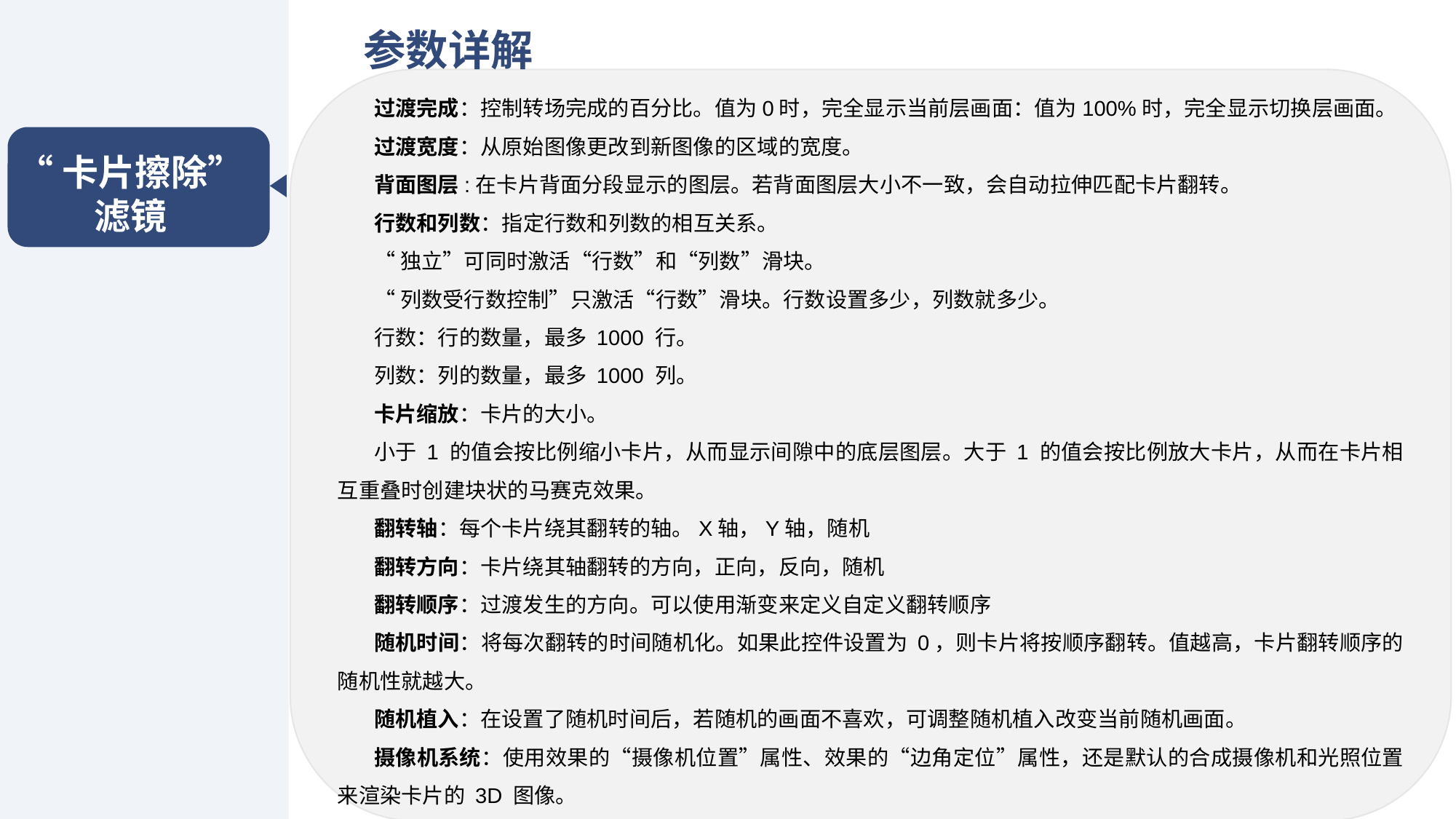

参数详解
过渡完成：控制转场完成的百分比。值为0时，完全显示当前层画面：值为100%时，完全显示切换层画面。
过渡宽度：从原始图像更改到新图像的区域的宽度。
背面图层:在卡片背面分段显示的图层。若背面图层大小不一致，会自动拉伸匹配卡片翻转。
行数和列数：指定行数和列数的相互关系。
“独立”可同时激活“行数”和“列数”滑块。
“列数受行数控制”只激活“行数”滑块。行数设置多少，列数就多少。
行数：行的数量，最多 1000 行。
列数：列的数量，最多 1000 列。
卡片缩放：卡片的大小。
小于 1 的值会按比例缩小卡片，从而显示间隙中的底层图层。大于 1 的值会按比例放大卡片，从而在卡片相互重叠时创建块状的马赛克效果。
翻转轴：每个卡片绕其翻转的轴。X轴，Y轴，随机
翻转方向：卡片绕其轴翻转的方向，正向，反向，随机
翻转顺序：过渡发生的方向。可以使用渐变来定义自定义翻转顺序
随机时间：将每次翻转的时间随机化。如果此控件设置为 0，则卡片将按顺序翻转。值越高，卡片翻转顺序的随机性就越大。
随机植入：在设置了随机时间后，若随机的画面不喜欢，可调整随机植入改变当前随机画面。
摄像机系统：使用效果的“摄像机位置”属性、效果的“边角定位”属性，还是默认的合成摄像机和光照位置来渲染卡片的 3D 图像。

“卡片擦除”滤镜